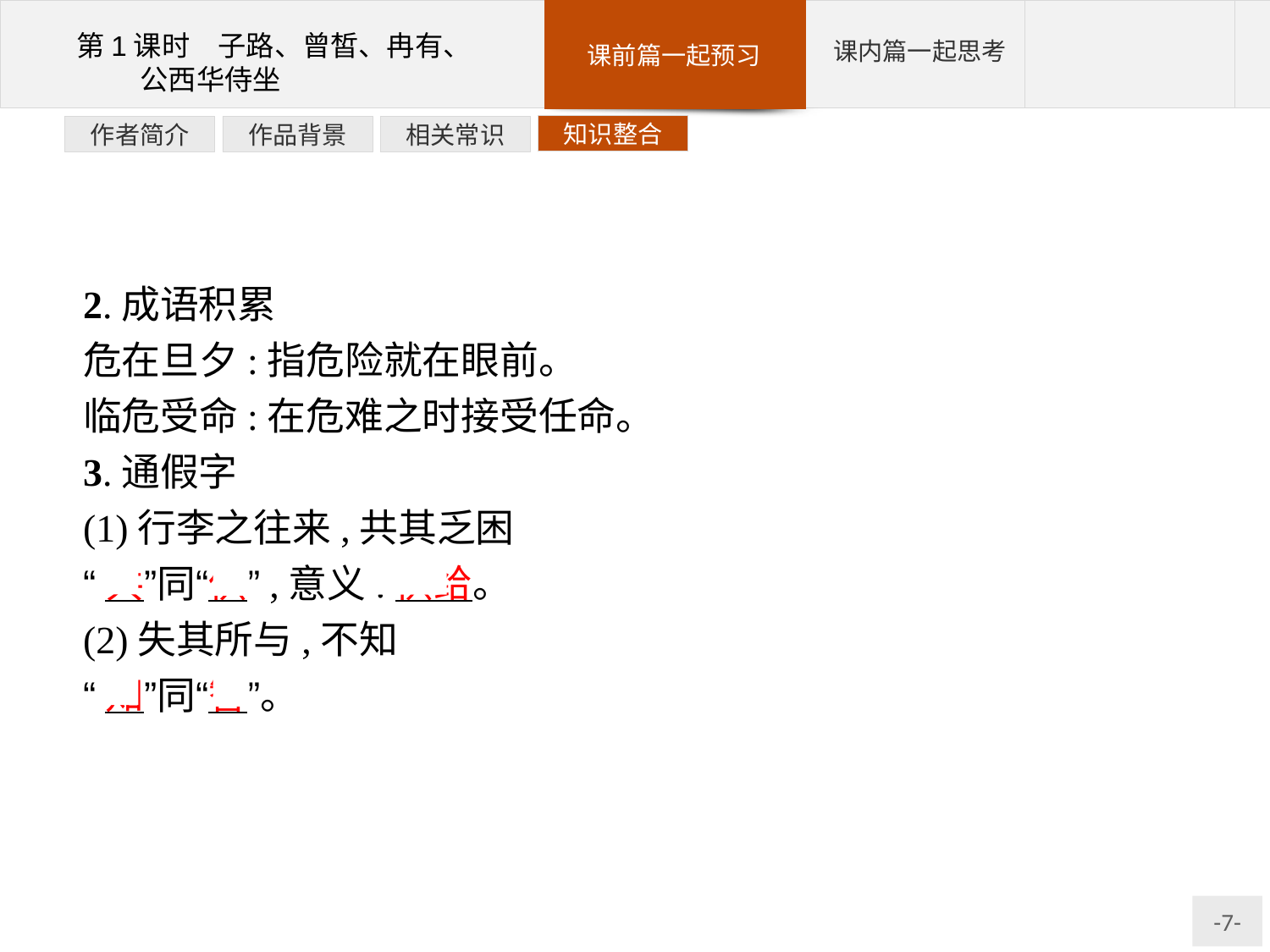

知识整合
相关常识
作品背景
作者简介
2.成语积累
危在旦夕:指危险就在眼前。
临危受命:在危难之时接受任命。
3.通假字
(1)行李之往来,共其乏困
“共”同“供”,意义:供给。
(2)失其所与,不知
“知”同“智”。